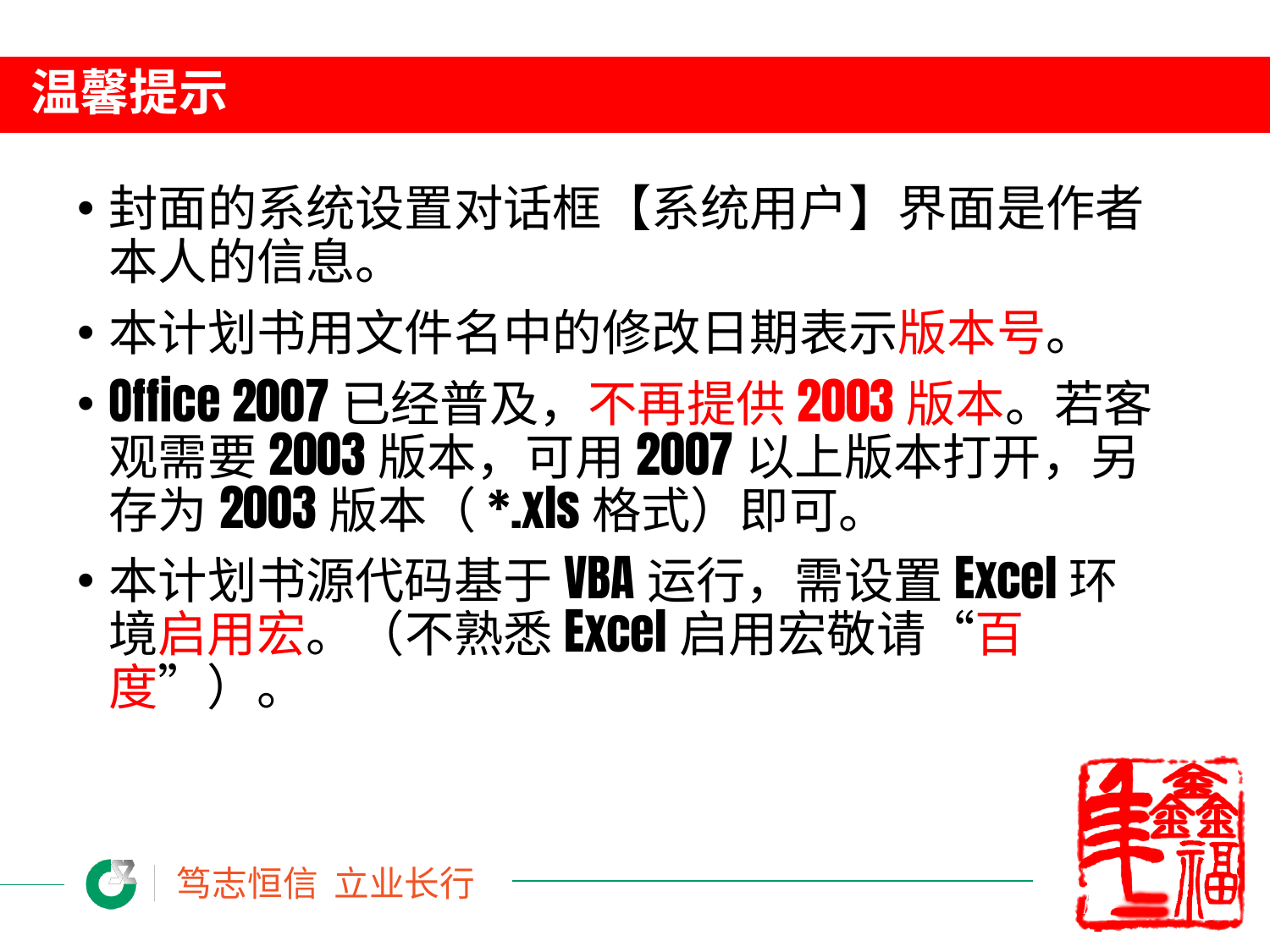

# 温馨提示
封面的系统设置对话框【系统用户】界面是作者本人的信息。
本计划书用文件名中的修改日期表示版本号。
Office 2007已经普及，不再提供2003版本。若客观需要2003版本，可用2007以上版本打开，另存为2003版本（*.xls格式）即可。
本计划书源代码基于VBA运行，需设置Excel环境启用宏。（不熟悉Excel启用宏敬请“百度”）。